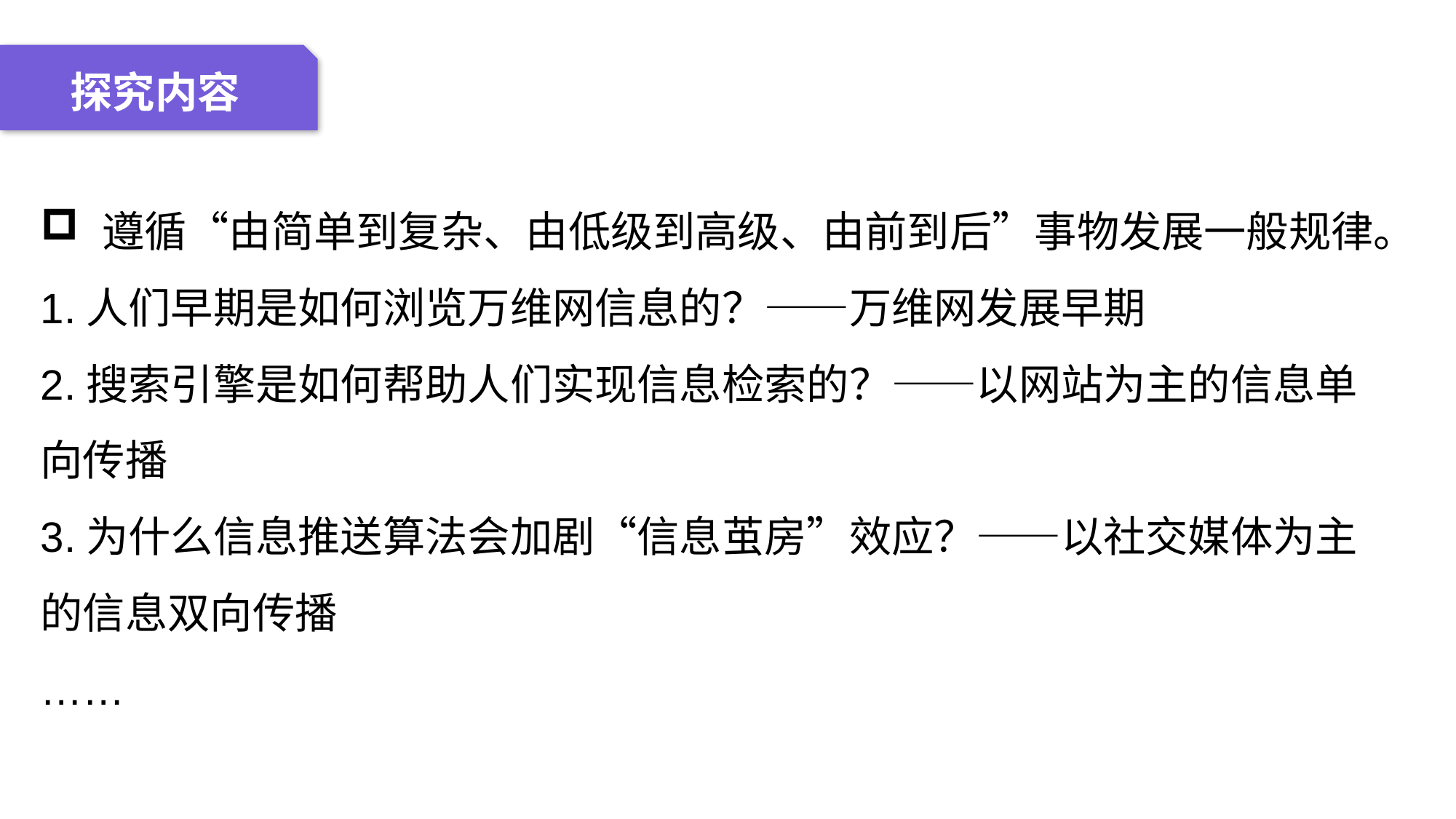

04 名词解释
01 准备过程
02 整体结构
03 重点说明
探究内容
遵循“由简单到复杂、由低级到高级、由前到后”事物发展一般规律。
1.人们早期是如何浏览万维网信息的？——万维网发展早期
2.搜索引擎是如何帮助人们实现信息检索的？——以网站为主的信息单向传播
3.为什么信息推送算法会加剧“信息茧房”效应？——以社交媒体为主的信息双向传播
……